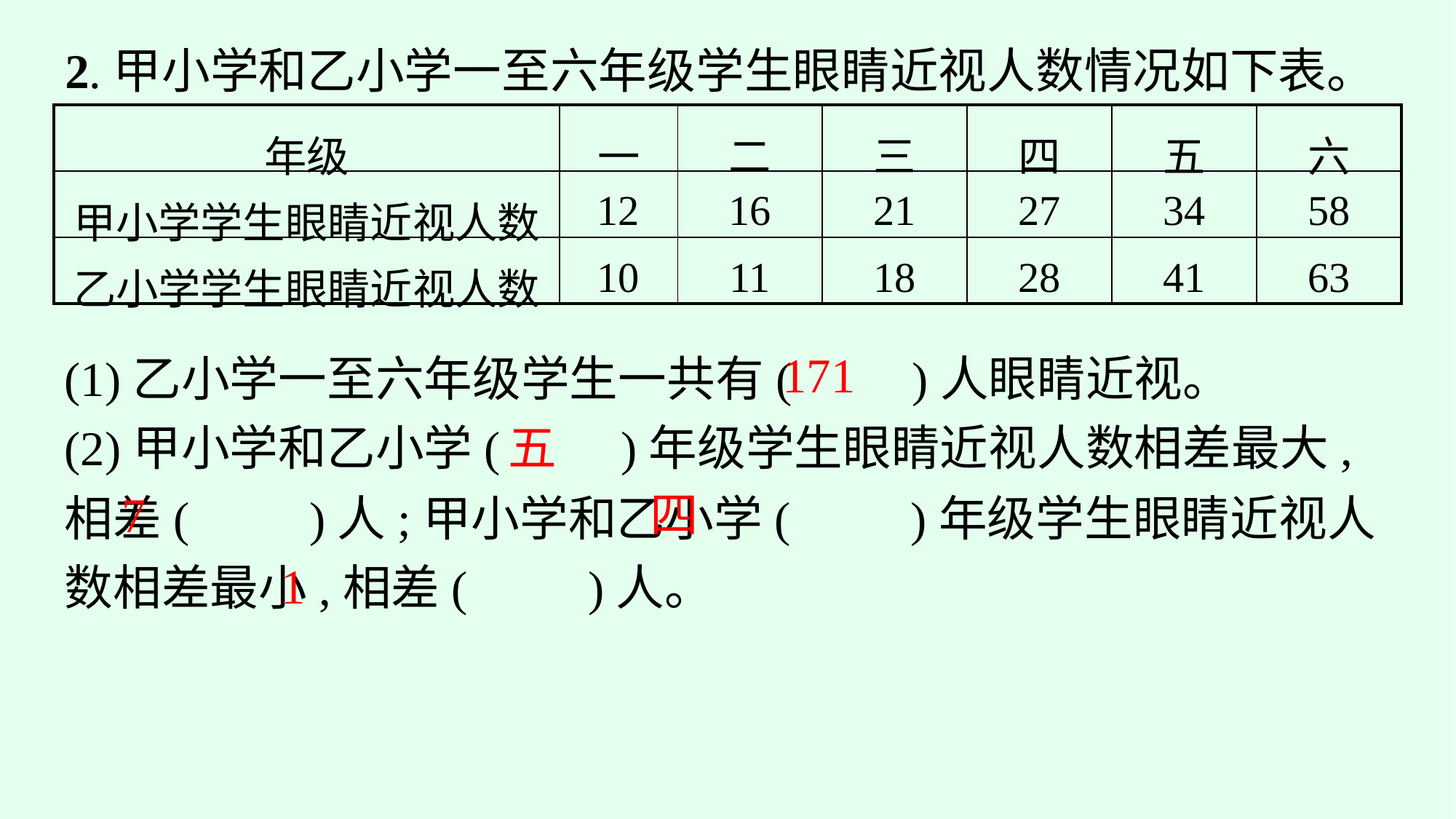

2.甲小学和乙小学一至六年级学生眼睛近视人数情况如下表。
| 年级 | 一 | 二 | 三 | 四 | 五 | 六 |
| --- | --- | --- | --- | --- | --- | --- |
| 甲小学学生眼睛近视人数 | 12 | 16 | 21 | 27 | 34 | 58 |
| 乙小学学生眼睛近视人数 | 10 | 11 | 18 | 28 | 41 | 63 |
(1)乙小学一至六年级学生一共有(　　)人眼睛近视。
(2)甲小学和乙小学(　　)年级学生眼睛近视人数相差最大,相差(　　)人;甲小学和乙小学(　　)年级学生眼睛近视人数相差最小,相差(　　)人。
171
五
7
四
1